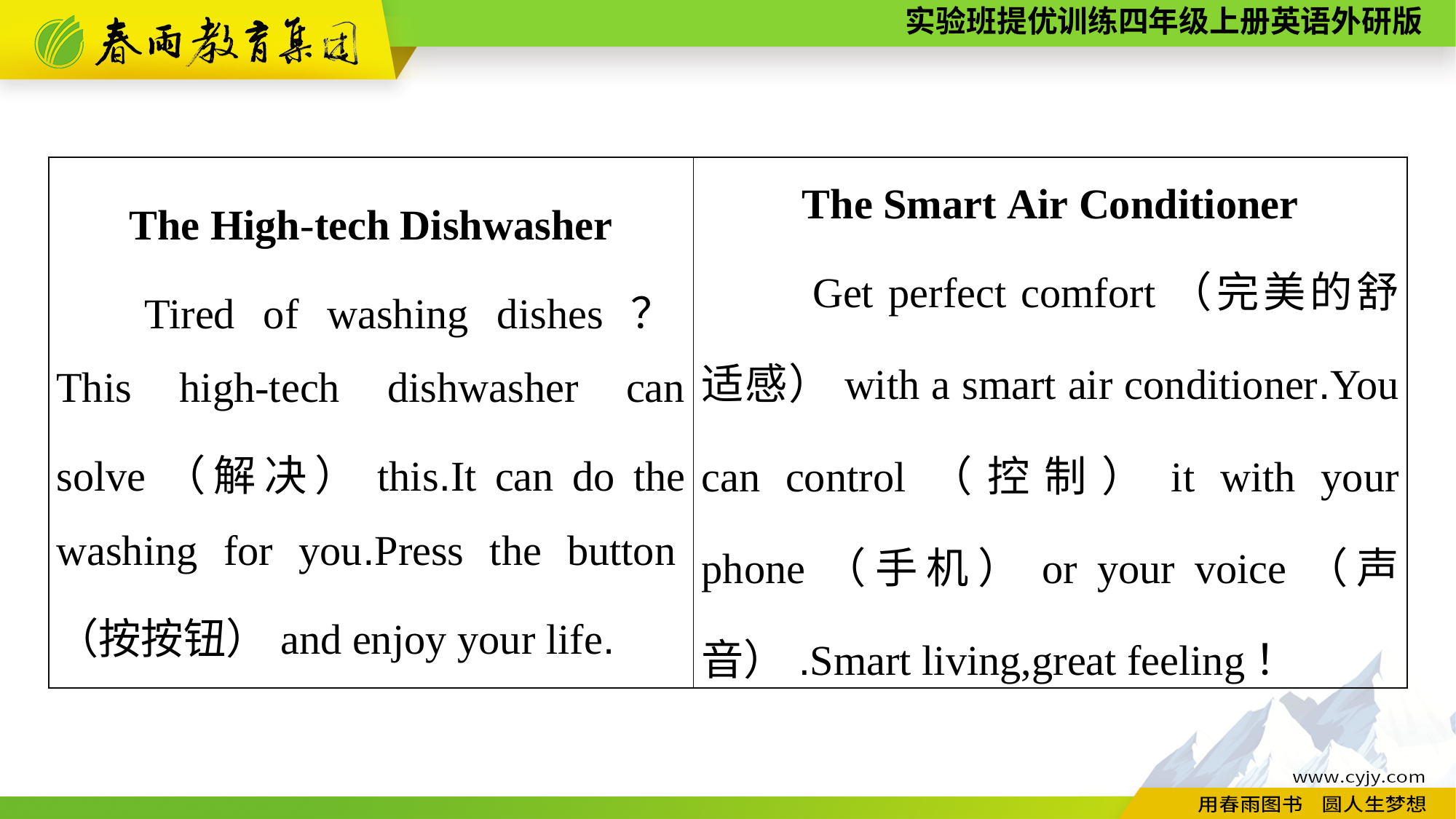

| The High-tech Dishwasher Tired of washing dishes？This high-tech dishwasher can solve（解决）this.It can do the washing for you.Press the button（按按钮）and enjoy your life. | The Smart Air Conditioner Get perfect comfort（完美的舒适感）with a smart air conditioner.You can control（控制）it with your phone（手机）or your voice（声音）.Smart living,great feeling！ |
| --- | --- |